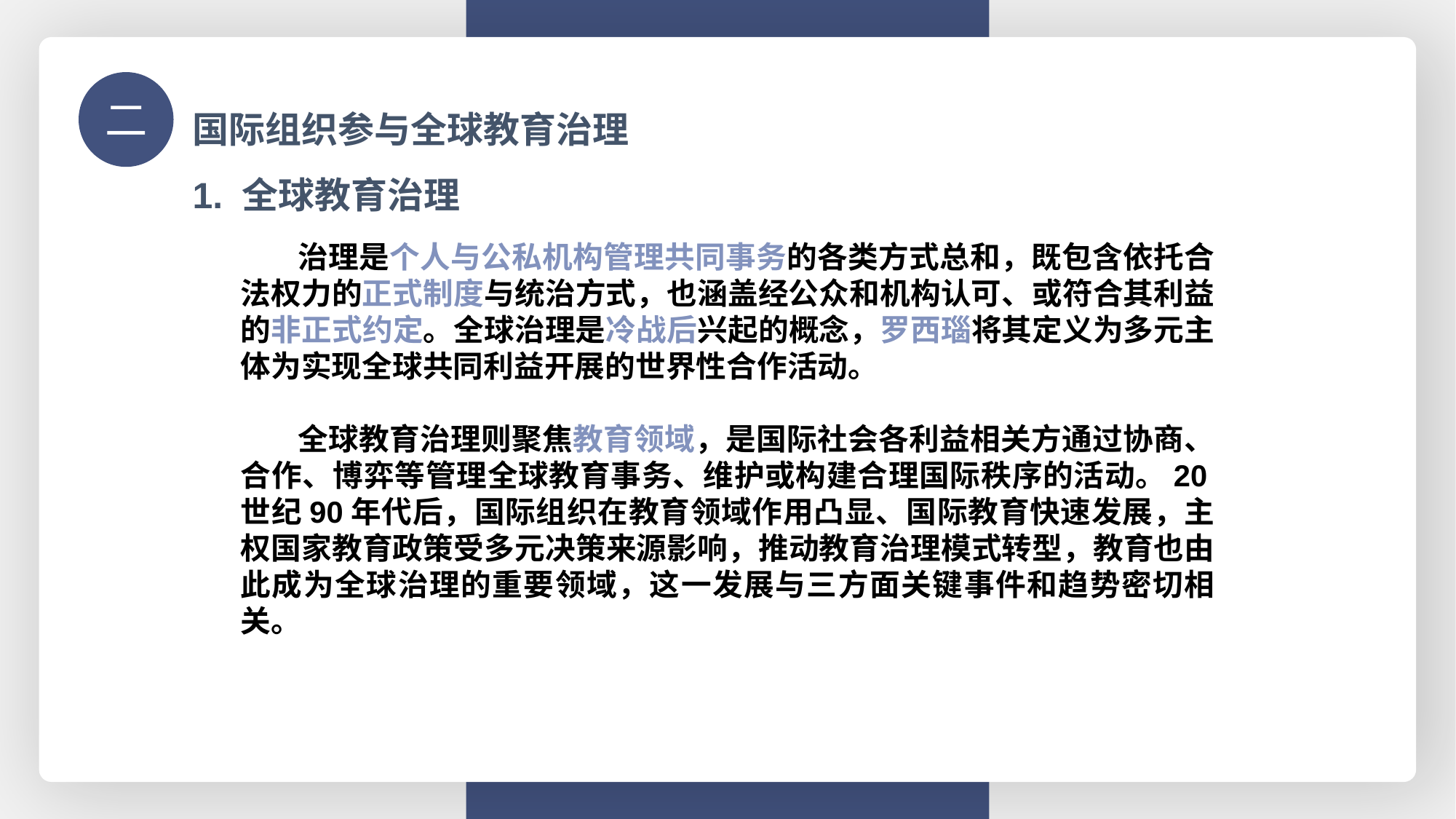

国际组织参与全球教育治理
二
1. 全球教育治理
       治理是个人与公私机构管理共同事务的各类方式总和，既包含依托合法权力的正式制度与统治方式，也涵盖经公众和机构认可、或符合其利益的非正式约定。全球治理是冷战后兴起的概念，罗西瑙将其定义为多元主体为实现全球共同利益开展的世界性合作活动。

       全球教育治理则聚焦教育领域，是国际社会各利益相关方通过协商、合作、博弈等管理全球教育事务、维护或构建合理国际秩序的活动。20世纪90年代后，国际组织在教育领域作用凸显、国际教育快速发展，主权国家教育政策受多元决策来源影响，推动教育治理模式转型，教育也由此成为全球治理的重要领域，这一发展与三方面关键事件和趋势密切相关。